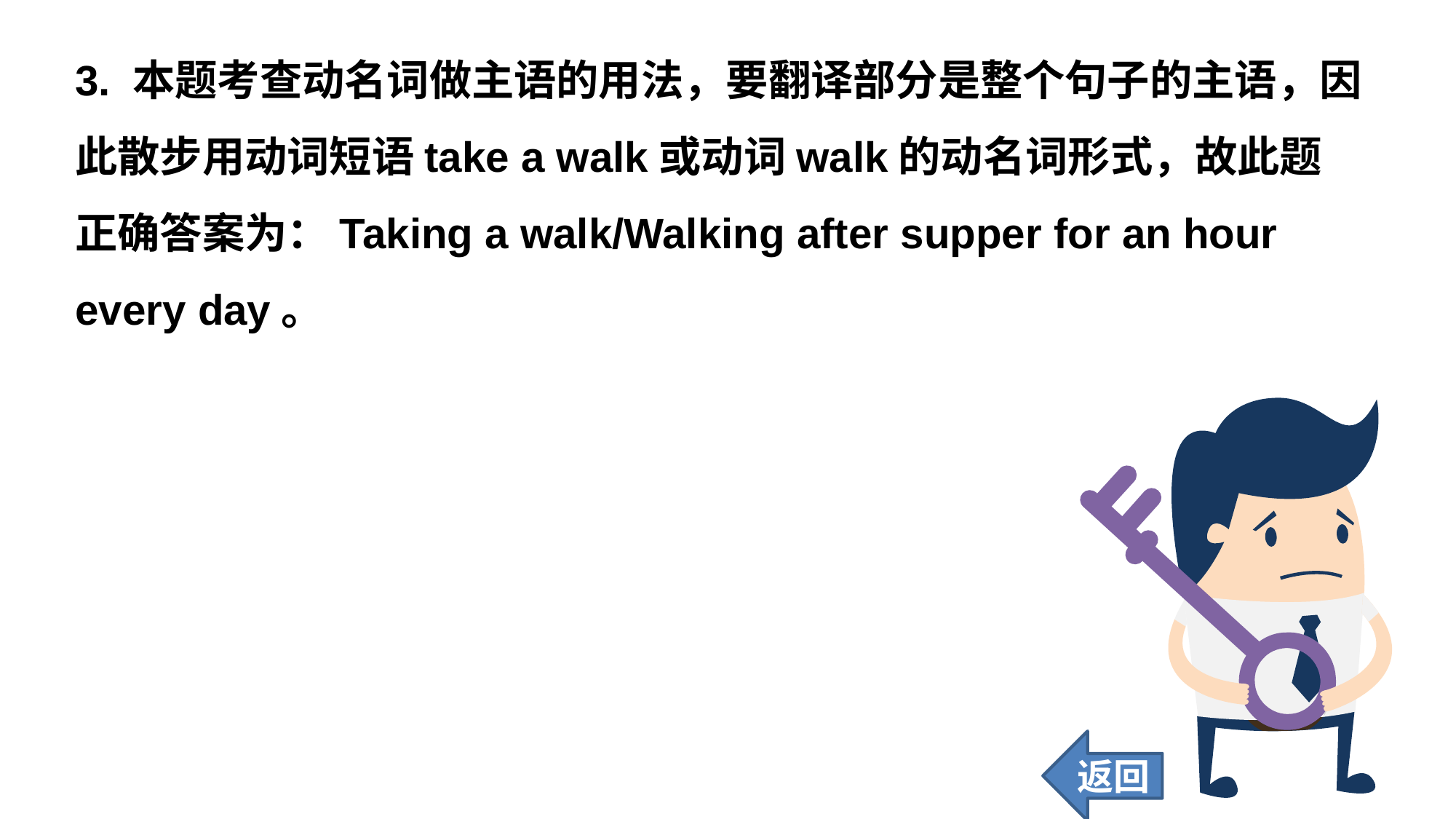

3. 本题考查动名词做主语的用法，要翻译部分是整个句子的主语，因此散步用动词短语take a walk或动词walk的动名词形式，故此题正确答案为：Taking a walk/Walking after supper for an hour every day。

返回
35